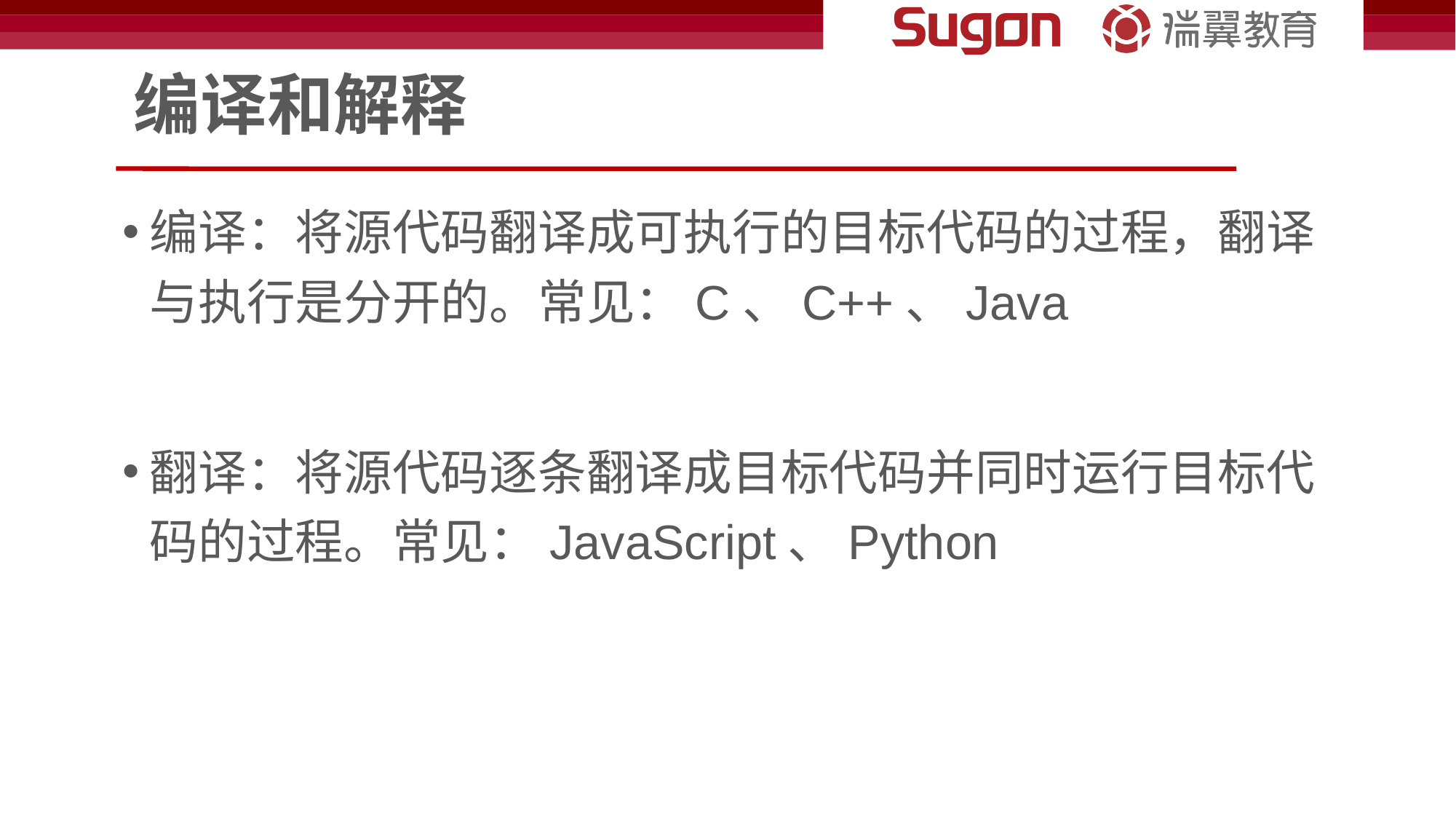

# 编译和解释
编译：将源代码翻译成可执行的目标代码的过程，翻译与执行是分开的。常见：C、C++、Java

翻译：将源代码逐条翻译成目标代码并同时运行目标代码的过程。常见：JavaScript、Python